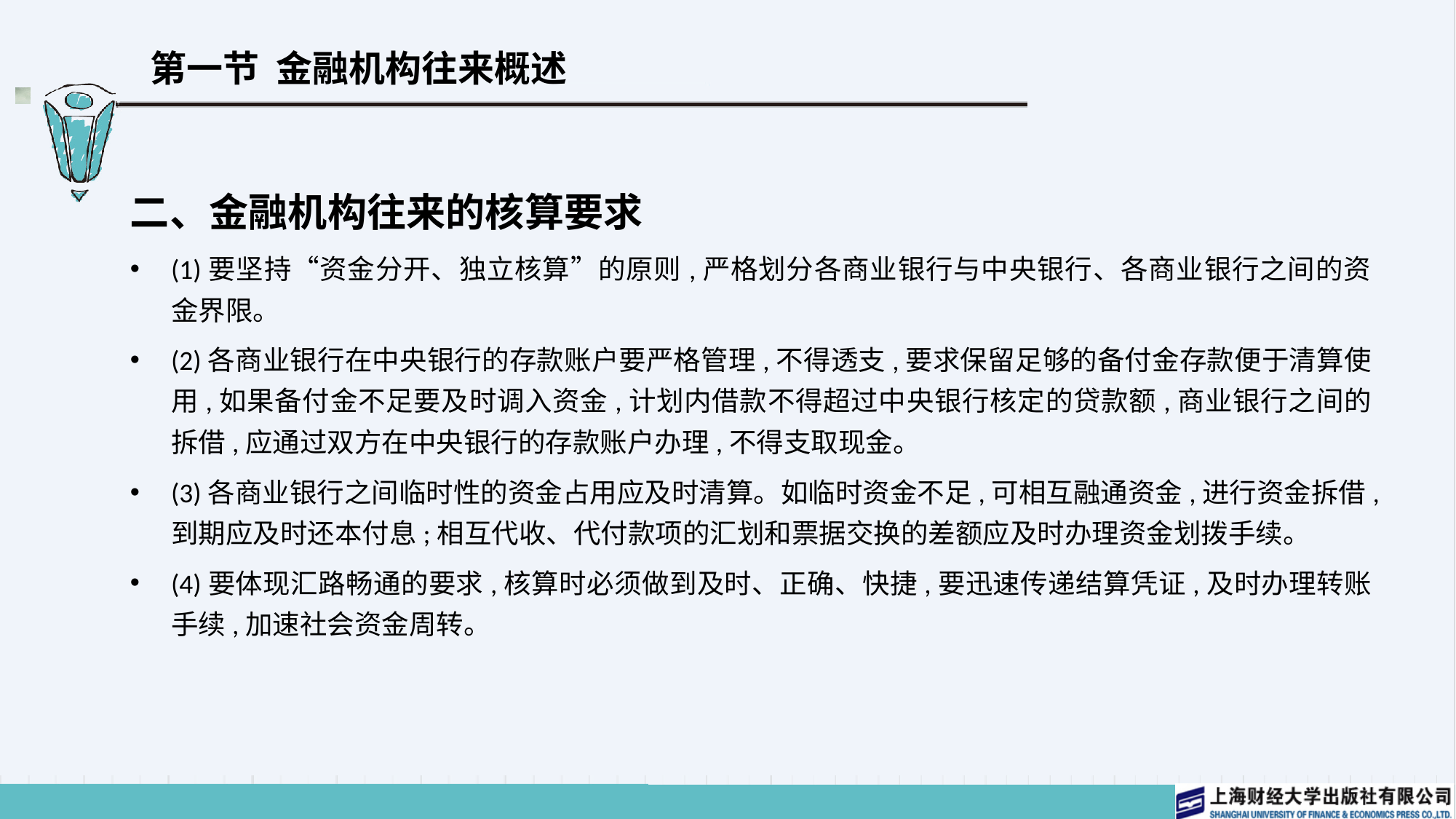

# 第一节  金融机构往来概述
二、金融机构往来的核算要求
(1)要坚持“资金分开、独立核算”的原则,严格划分各商业银行与中央银行、各商业银行之间的资金界限。
(2)各商业银行在中央银行的存款账户要严格管理,不得透支,要求保留足够的备付金存款便于清算使用,如果备付金不足要及时调入资金,计划内借款不得超过中央银行核定的贷款额,商业银行之间的拆借,应通过双方在中央银行的存款账户办理,不得支取现金。
(3)各商业银行之间临时性的资金占用应及时清算。如临时资金不足,可相互融通资金,进行资金拆借,到期应及时还本付息;相互代收、代付款项的汇划和票据交换的差额应及时办理资金划拨手续。
(4)要体现汇路畅通的要求,核算时必须做到及时、正确、快捷,要迅速传递结算凭证,及时办理转账手续,加速社会资金周转。